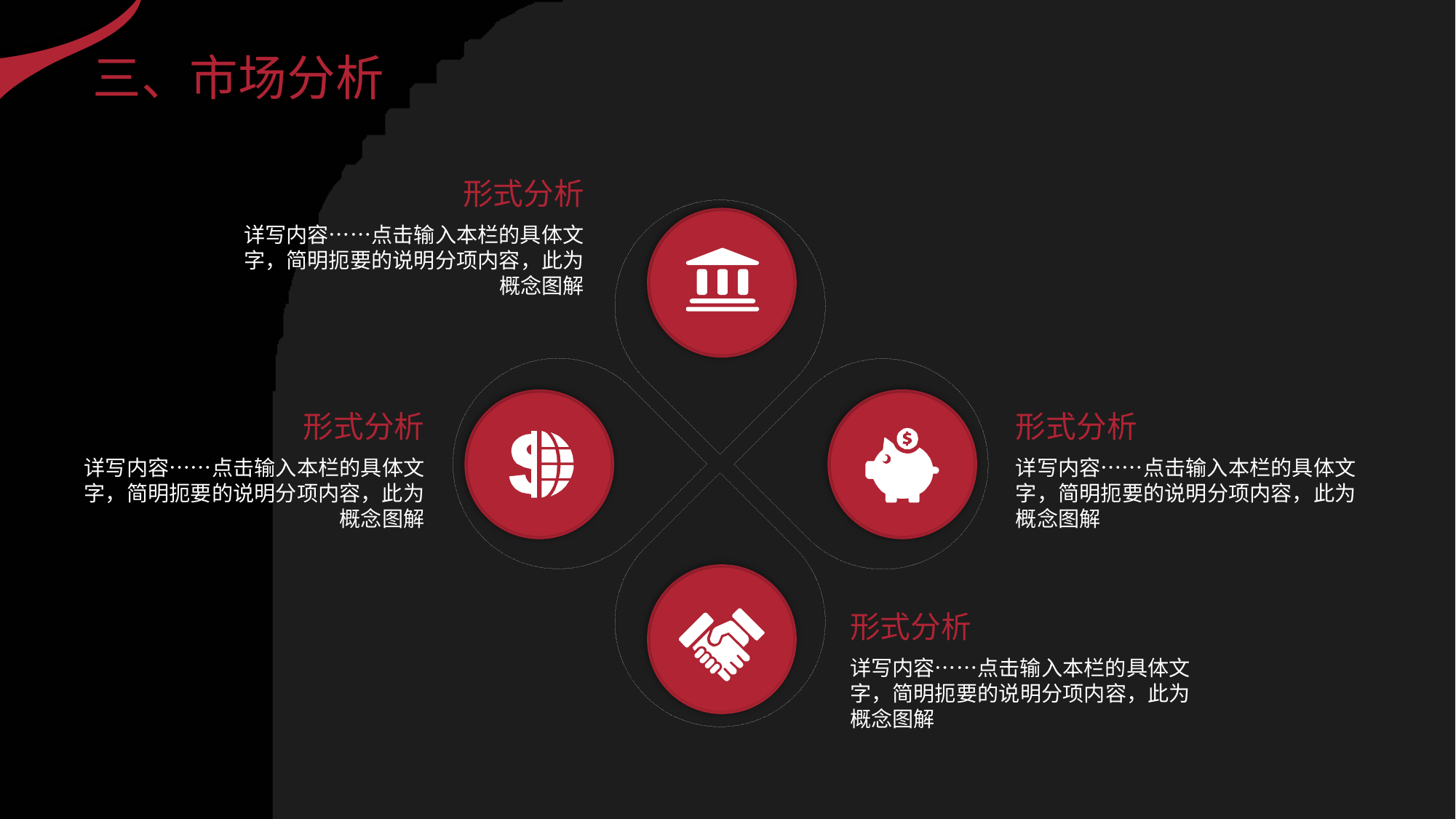

三、市场分析
形式分析
详写内容……点击输入本栏的具体文字，简明扼要的说明分项内容，此为概念图解

形式分析
详写内容……点击输入本栏的具体文字，简明扼要的说明分项内容，此为概念图解
形式分析
详写内容……点击输入本栏的具体文字，简明扼要的说明分项内容，此为概念图解

形式分析
详写内容……点击输入本栏的具体文字，简明扼要的说明分项内容，此为概念图解